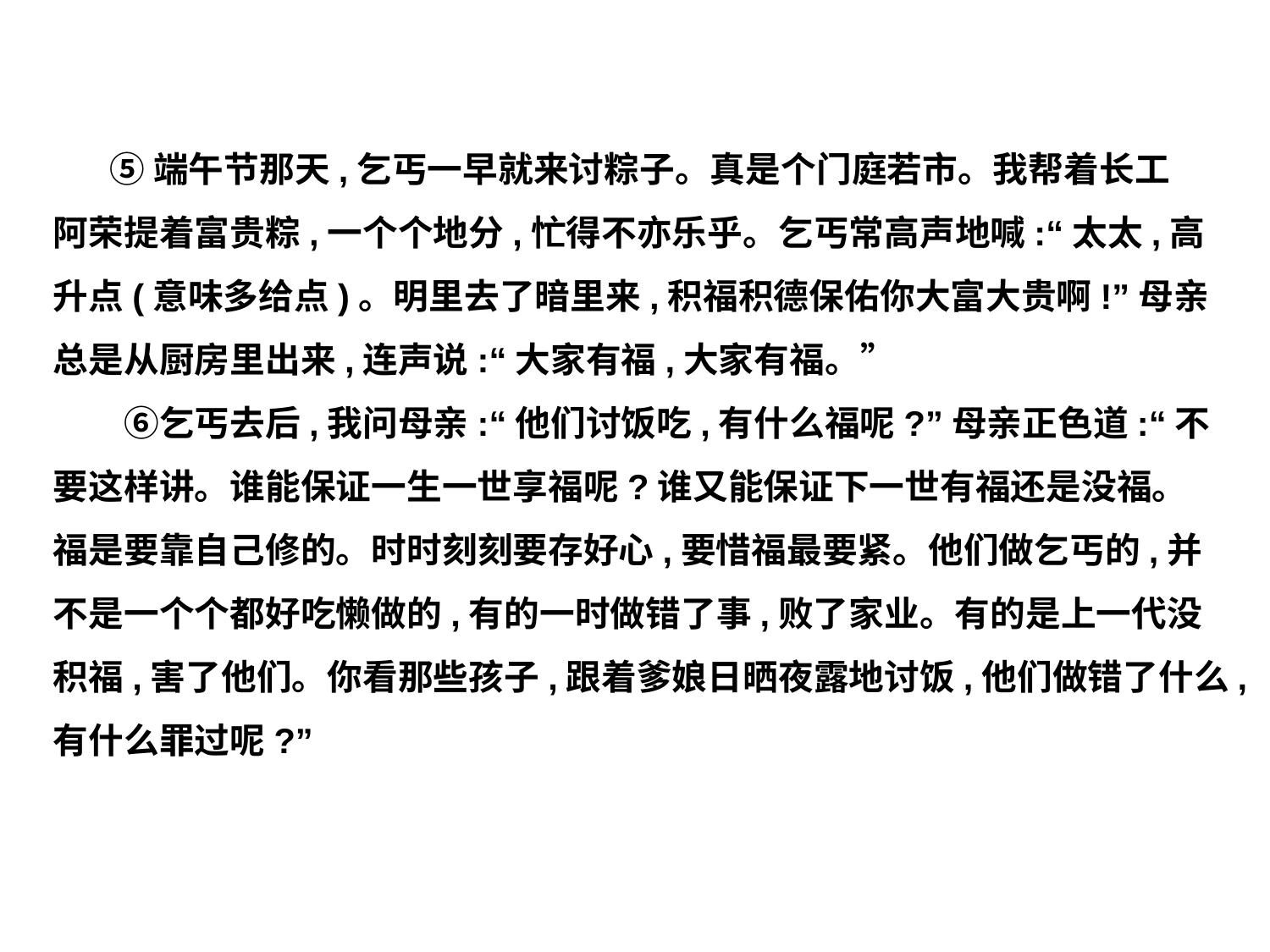

⑤端午节那天,乞丐一早就来讨粽子。真是个门庭若市。我帮着长工
阿荣提着富贵粽,一个个地分,忙得不亦乐乎。乞丐常高声地喊:“太太,高
升点(意味多给点)。明里去了暗里来,积福积德保佑你大富大贵啊!”母亲
总是从厨房里出来,连声说:“大家有福,大家有福。”
　　⑥乞丐去后,我问母亲:“他们讨饭吃,有什么福呢?”母亲正色道:“不
要这样讲。谁能保证一生一世享福呢?谁又能保证下一世有福还是没福。
福是要靠自己修的。时时刻刻要存好心,要惜福最要紧。他们做乞丐的,并
不是一个个都好吃懒做的,有的一时做错了事,败了家业。有的是上一代没
积福,害了他们。你看那些孩子,跟着爹娘日晒夜露地讨饭,他们做错了什么,
有什么罪过呢?”